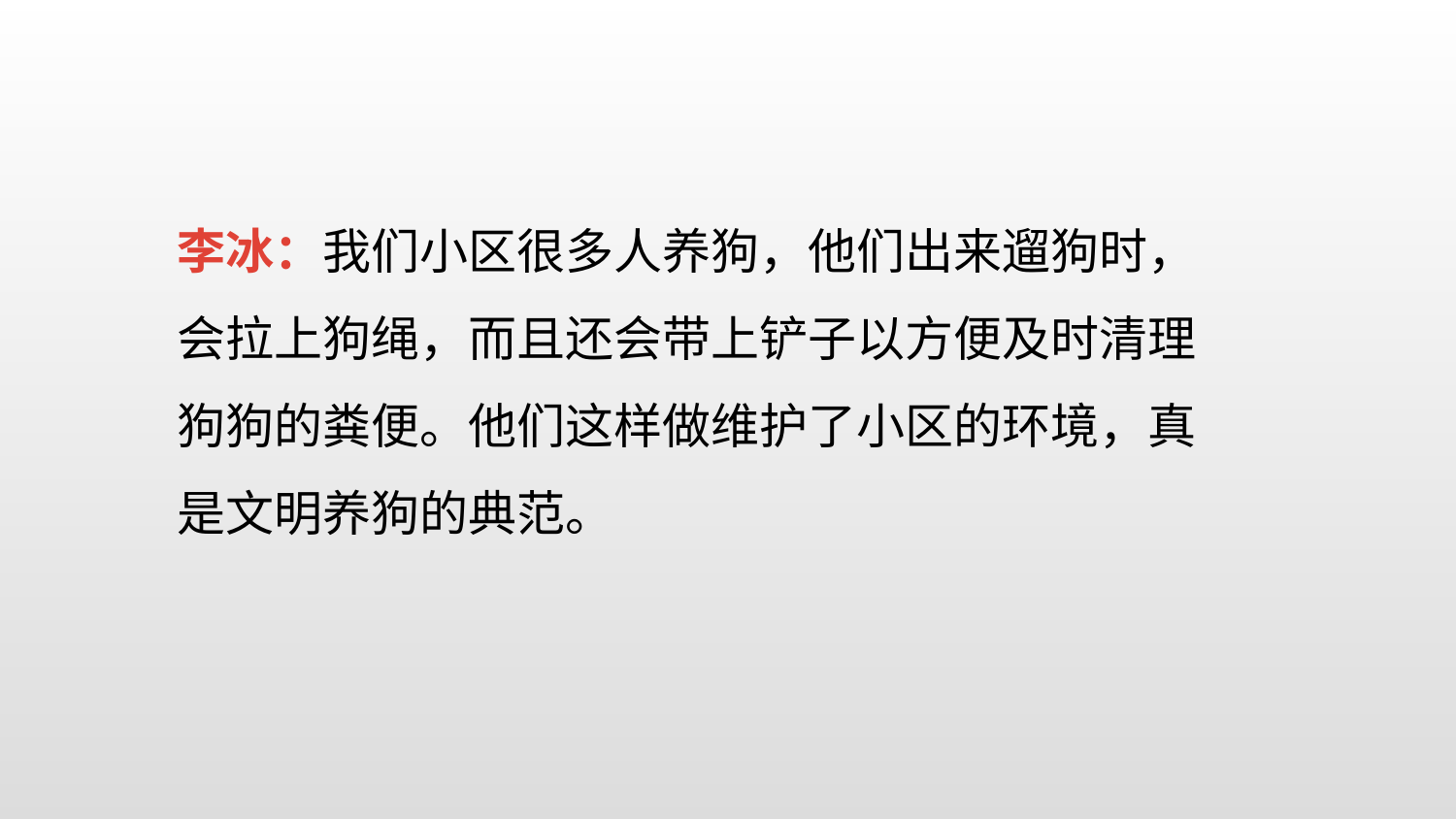

李冰：我们小区很多人养狗，他们出来遛狗时，会拉上狗绳，而且还会带上铲子以方便及时清理狗狗的粪便。他们这样做维护了小区的环境，真是文明养狗的典范。